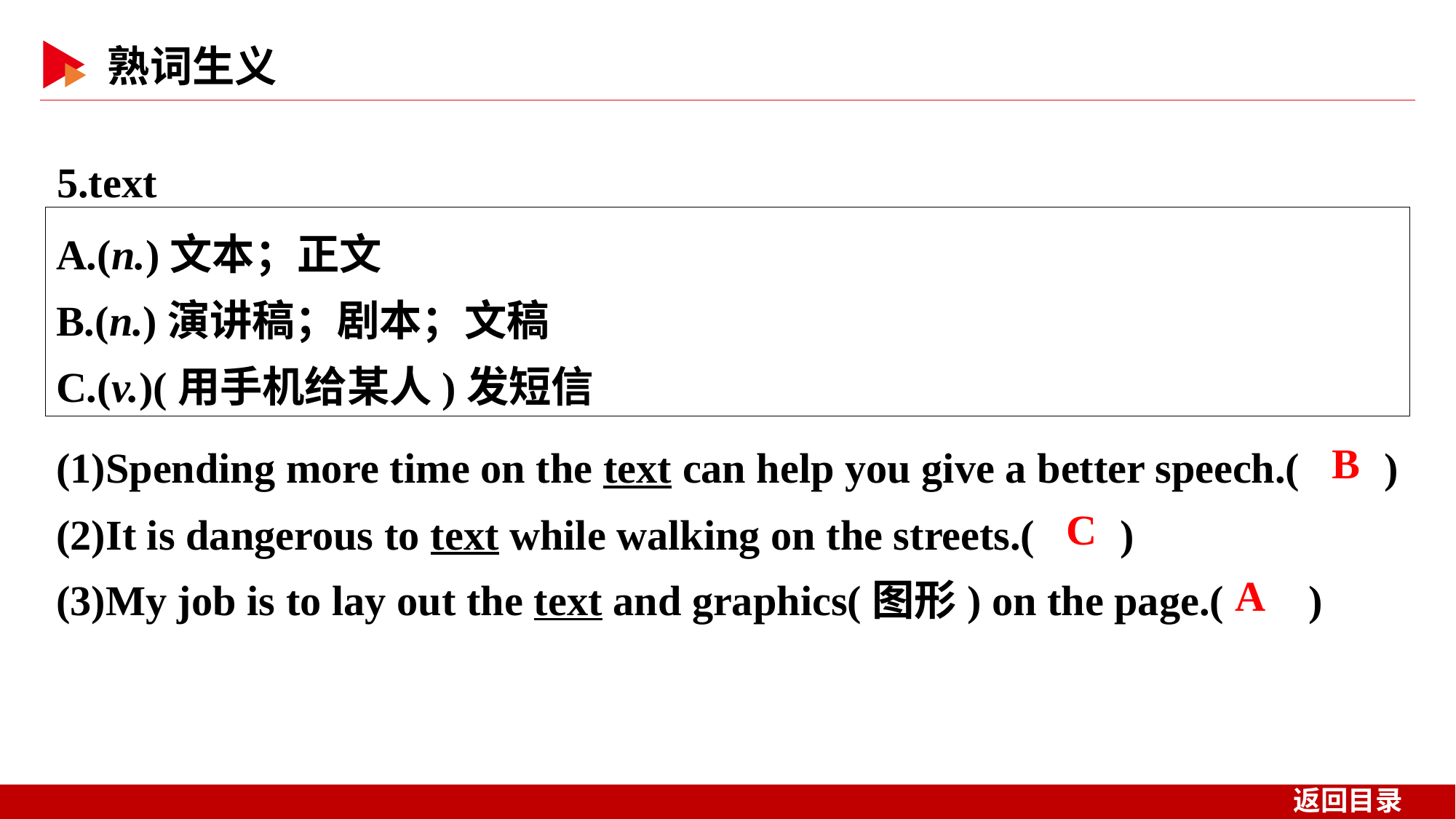

5.text
A.(n.)文本；正文
B.(n.)演讲稿；剧本；文稿
C.(v.)(用手机给某人)发短信
(1)Spending more time on the text can help you give a better speech.(        )
(2)It is dangerous to text while walking on the streets.(        )
(3)My job is to lay out the text and graphics(图形) on the page.(        )
   B
   C
   A